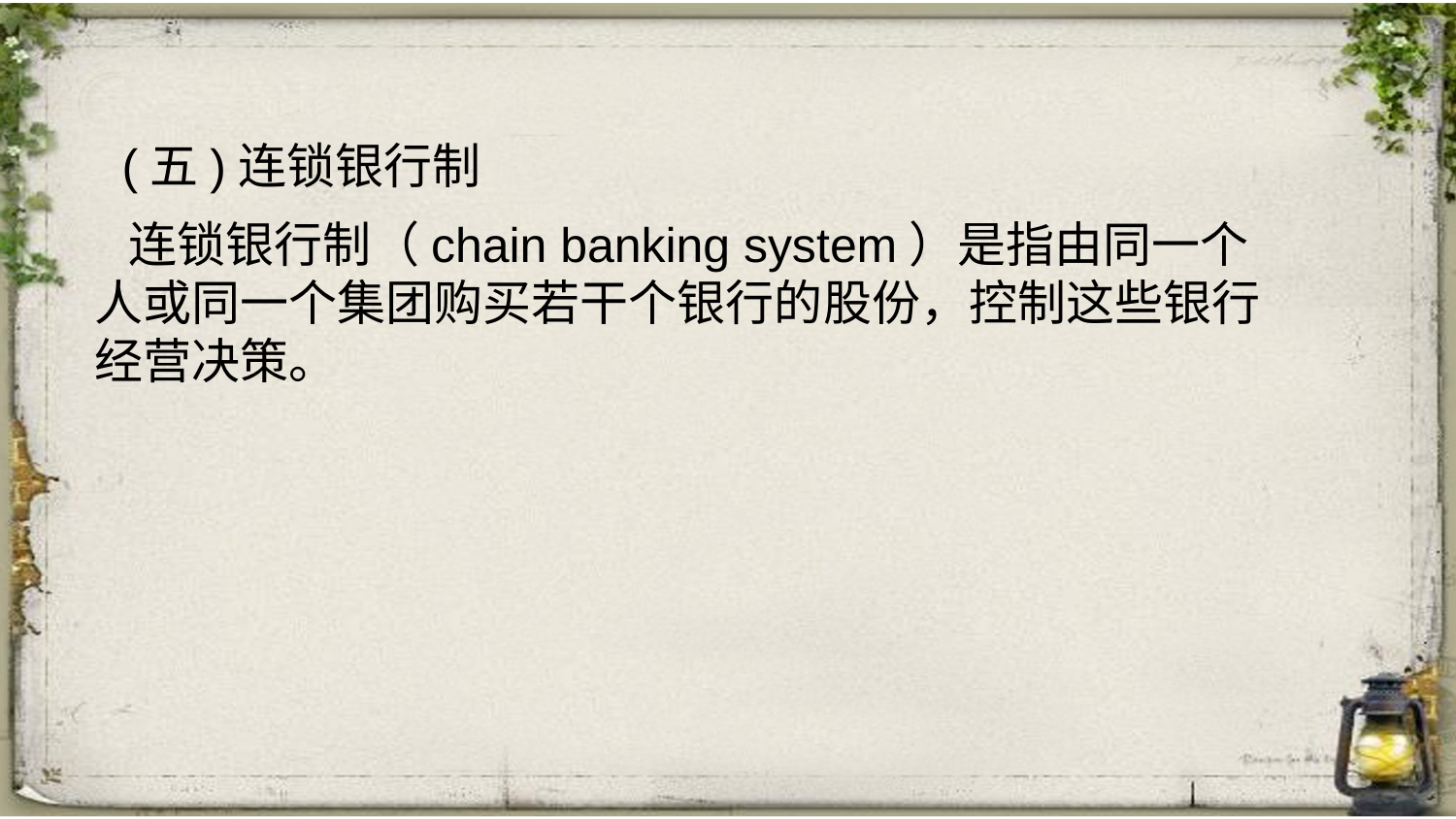

(五)连锁银行制
  连锁银行制（chain banking system）是指由同一个人或同一个集团购买若干个银行的股份，控制这些银行经营决策。